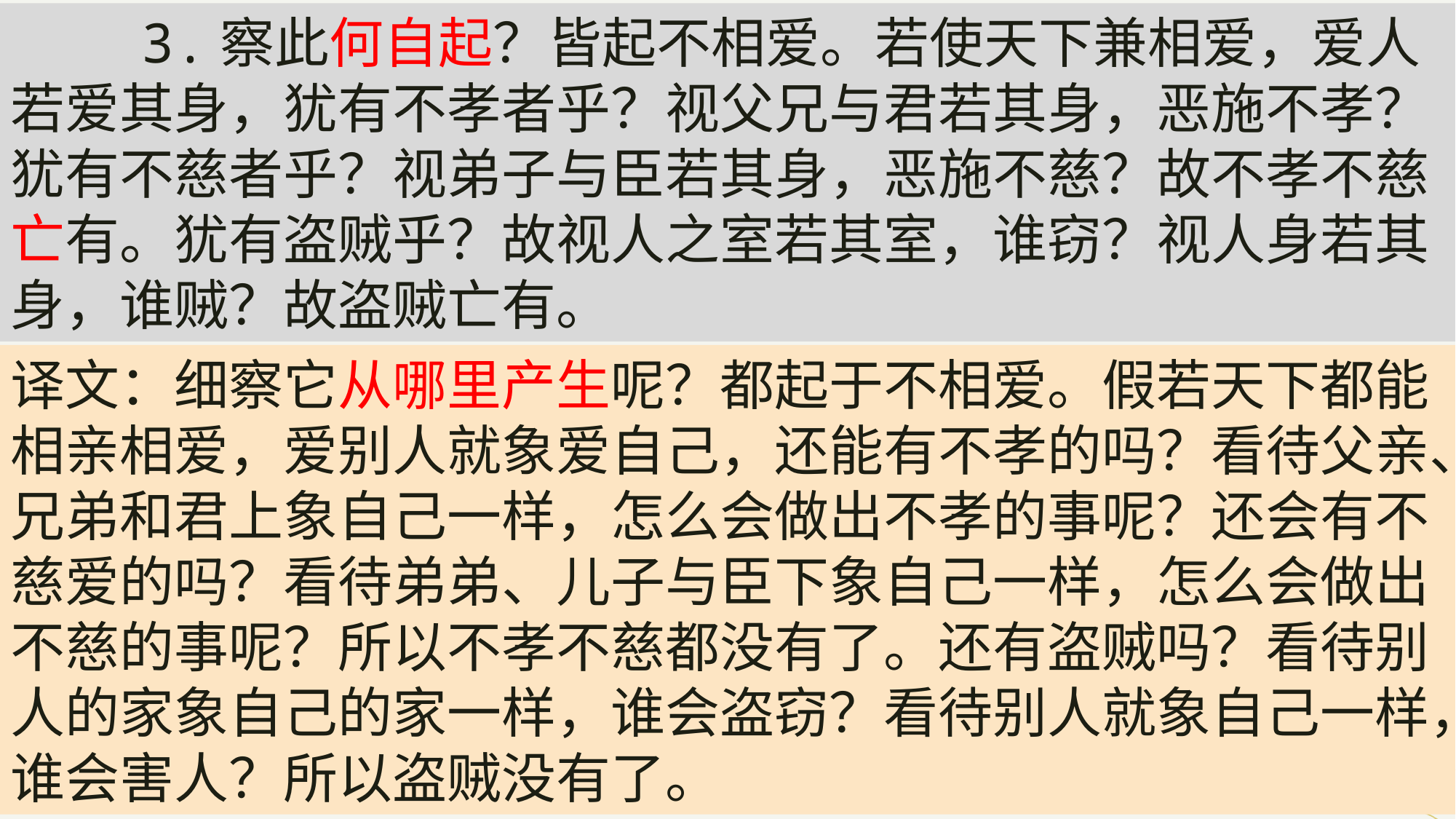

3.察此何自起？皆起不相爱。若使天下兼相爱，爱人若爱其身，犹有不孝者乎？视父兄与君若其身，恶施不孝？犹有不慈者乎？视弟子与臣若其身，恶施不慈？故不孝不慈亡有。犹有盗贼乎？故视人之室若其室，谁窃？视人身若其身，谁贼？故盗贼亡有。
译文：细察它从哪里产生呢？都起于不相爱。假若天下都能相亲相爱，爱别人就象爱自己，还能有不孝的吗？看待父亲、兄弟和君上象自己一样，怎么会做出不孝的事呢？还会有不慈爱的吗？看待弟弟、儿子与臣下象自己一样，怎么会做出不慈的事呢？所以不孝不慈都没有了。还有盗贼吗？看待别人的家象自己的家一样，谁会盗窃？看待别人就象自己一样，谁会害人？所以盗贼没有了。